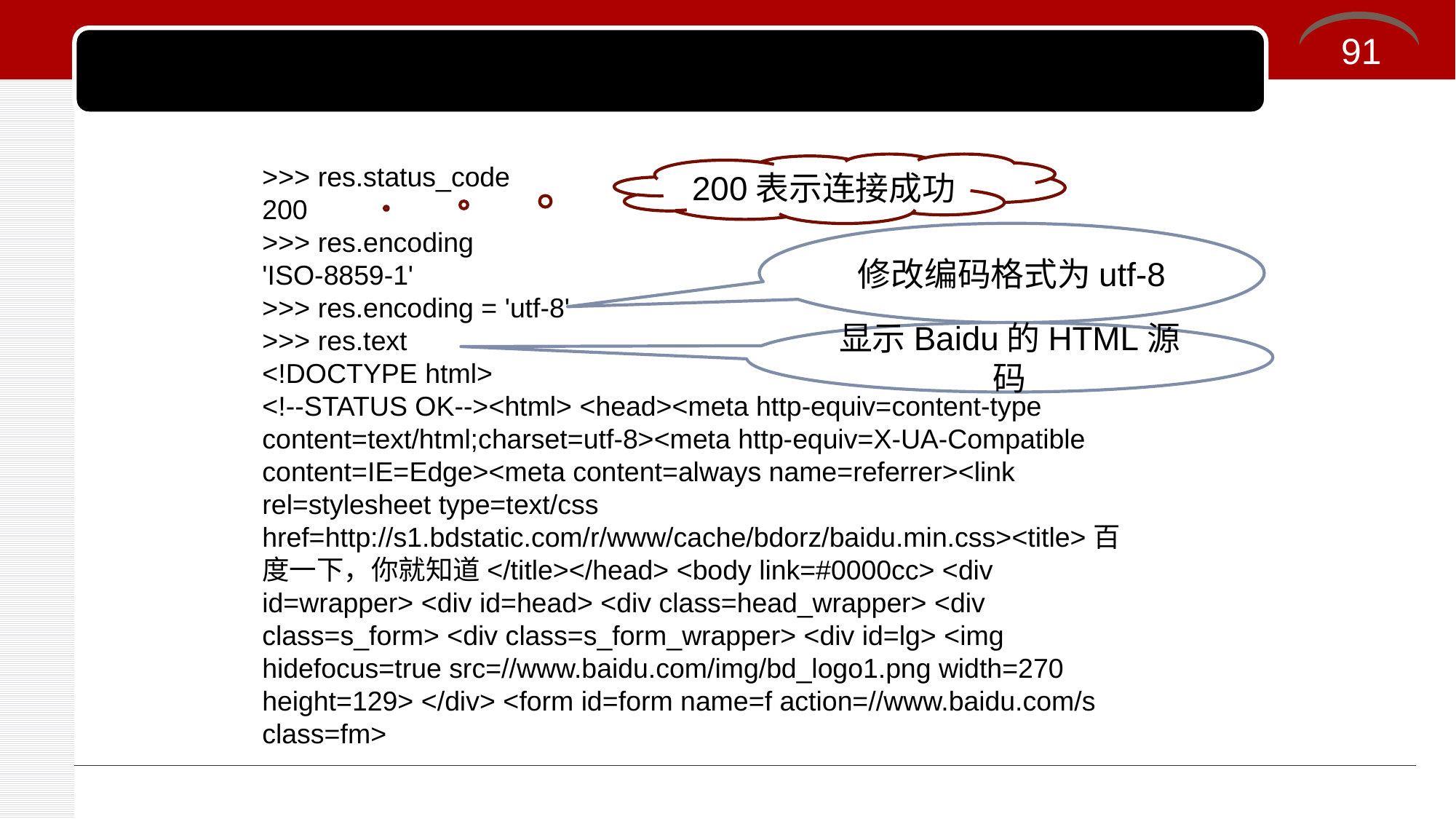

91
#
>>> res.status_code
200
>>> res.encoding
'ISO-8859-1'
>>> res.encoding = 'utf-8'
>>> res.text
<!DOCTYPE html>
<!--STATUS OK--><html> <head><meta http-equiv=content-type content=text/html;charset=utf-8><meta http-equiv=X-UA-Compatible content=IE=Edge><meta content=always name=referrer><link rel=stylesheet type=text/css href=http://s1.bdstatic.com/r/www/cache/bdorz/baidu.min.css><title>百度一下，你就知道</title></head> <body link=#0000cc> <div id=wrapper> <div id=head> <div class=head_wrapper> <div class=s_form> <div class=s_form_wrapper> <div id=lg> <img hidefocus=true src=//www.baidu.com/img/bd_logo1.png width=270 height=129> </div> <form id=form name=f action=//www.baidu.com/s class=fm>
200表示连接成功
修改编码格式为utf-8
显示Baidu的HTML源码